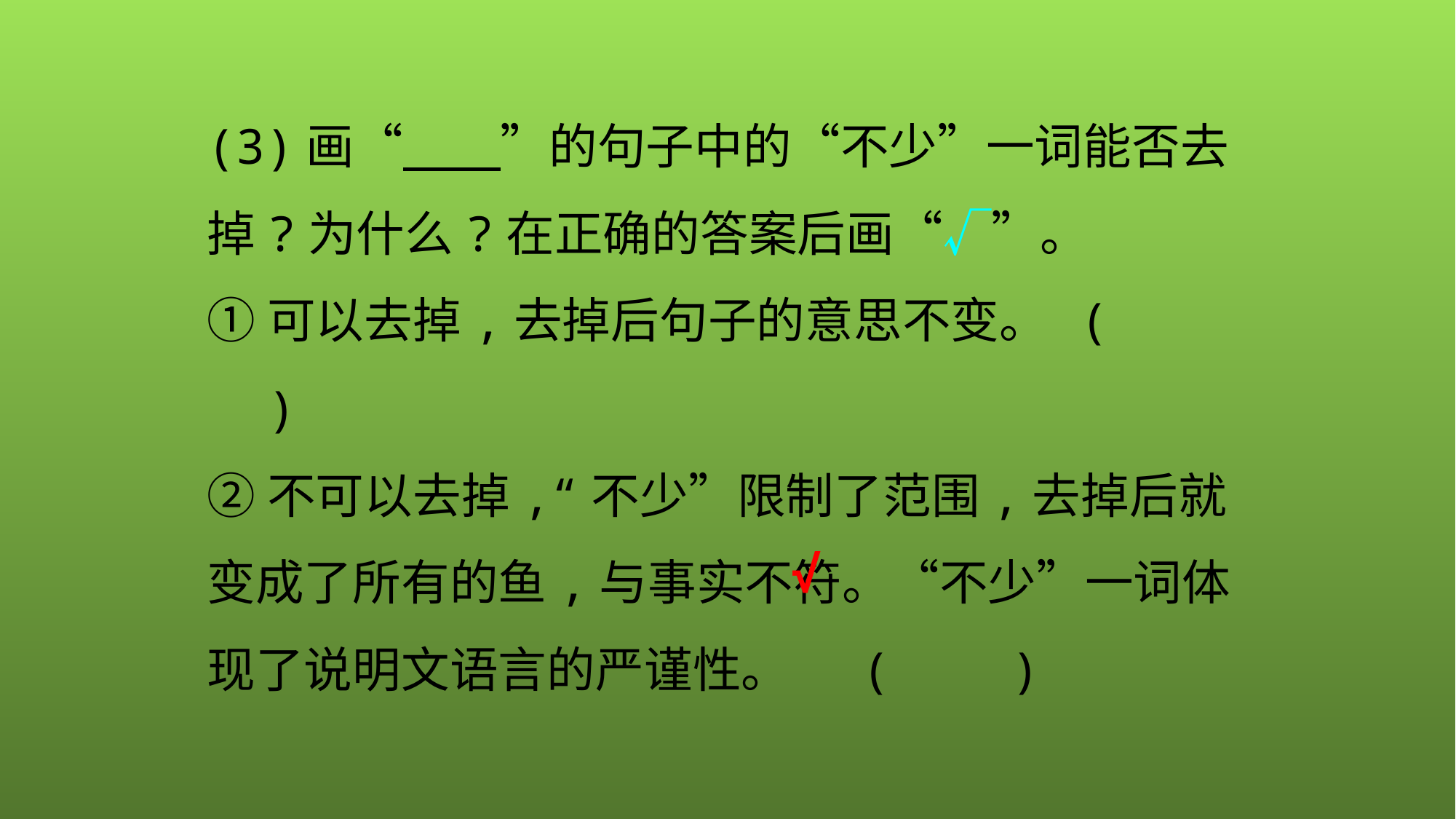

(3)画“　　”的句子中的“不少”一词能否去掉?为什么?在正确的答案后画“√”。
①可以去掉,去掉后句子的意思不变。	(　　)
②不可以去掉,“不少”限制了范围,去掉后就变成了所有的鱼,与事实不符。“不少”一词体现了说明文语言的严谨性。	(　　)
√